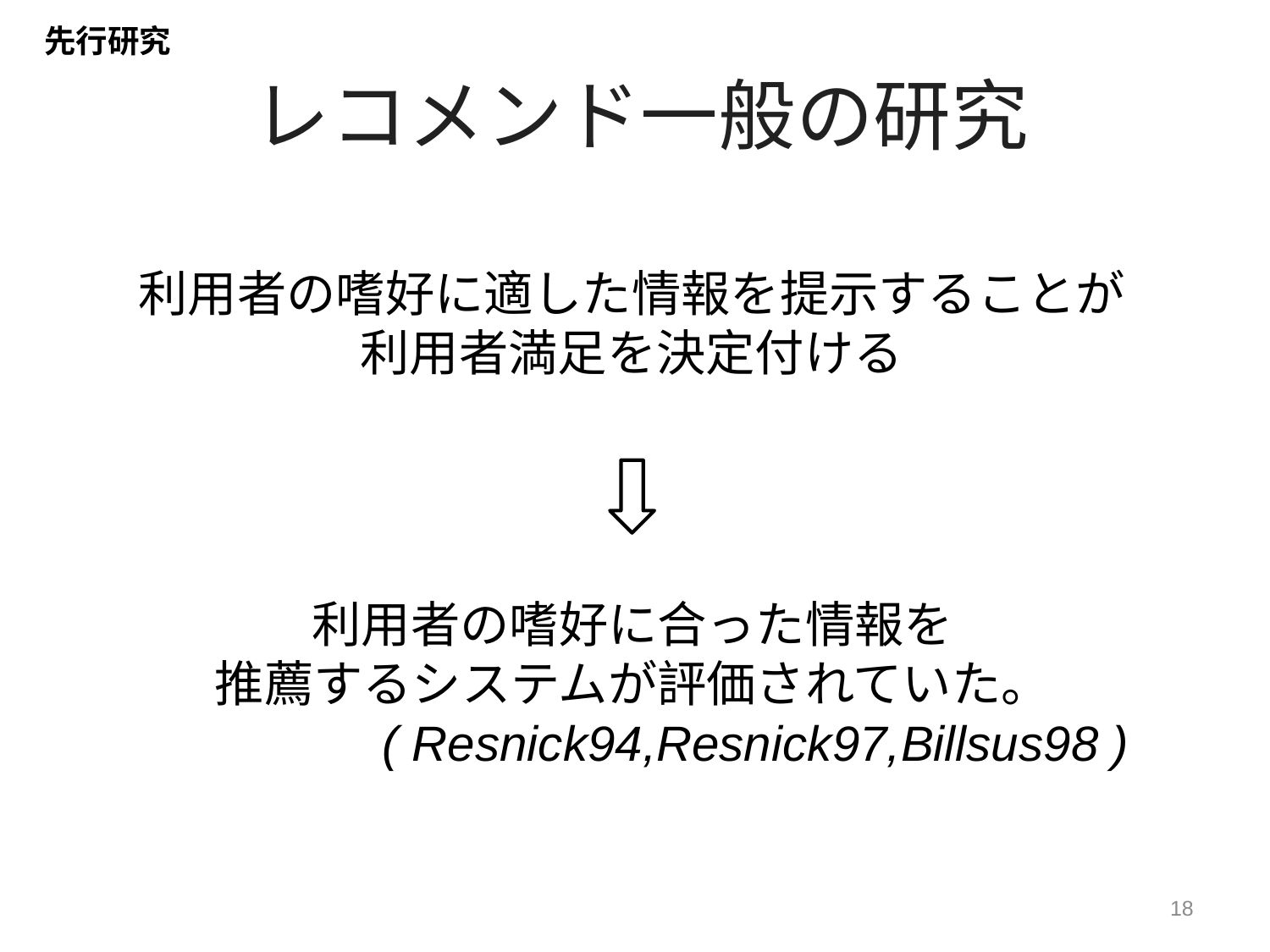

先行研究
レコメンド一般の研究
利用者の嗜好に適した情報を提示することが
利用者満足を決定付ける

利用者の嗜好に合った情報を
推薦するシステムが評価されていた。
( Resnick94,Resnick97,Billsus98 )

18